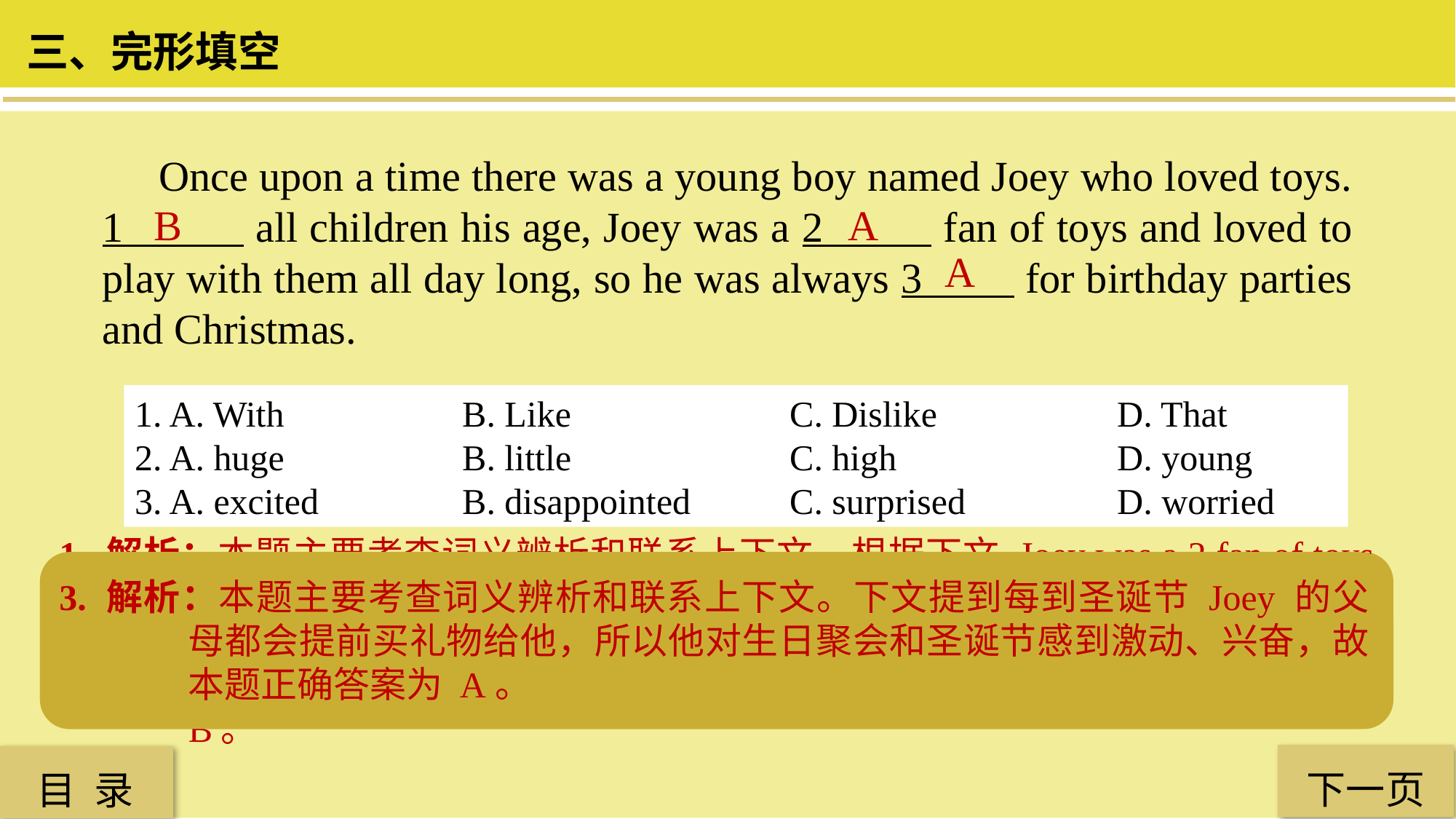

三、完形填空
     Once upon a time there was a young boy named Joey who loved toys. 1           all children his age, Joey was a 2          fan of toys and loved to play with them all day long, so he was always 3         for birthday parties and Christmas.
B
A
A
1. A. With 		B. Like 		C. Dislike 		D. That
2. A. huge 		B. little 		C. high 		D. young
3. A. excited		B. disappointed 	C. surprised 		D. worried
2. 解析：本题考查词义辨析。联系上文 who loved toy 和下文 loved to play with them all day long，可以推测出 Joey 非常喜欢玩具，是玩具的超级粉丝。超级粉丝英文为 a huge fan。
1. 解析：本题主要考查词义辨析和联系上下文。根据下文 Joey was a 2 fan of toys and loved to play with them all day long（Joey 是玩具的忠实粉丝，他喜欢整天都玩玩具），联系上下文得知这里提到的是 Joey 和其他同龄孩子一样，只有 like 表示“如……一样，像……一样”，故本题正确答案为 B。
3. 解析：本题主要考查词义辨析和联系上下文。下文提到每到圣诞节 Joey 的父母都会提前买礼物给他，所以他对生日聚会和圣诞节感到激动、兴奋，故本题正确答案为 A。